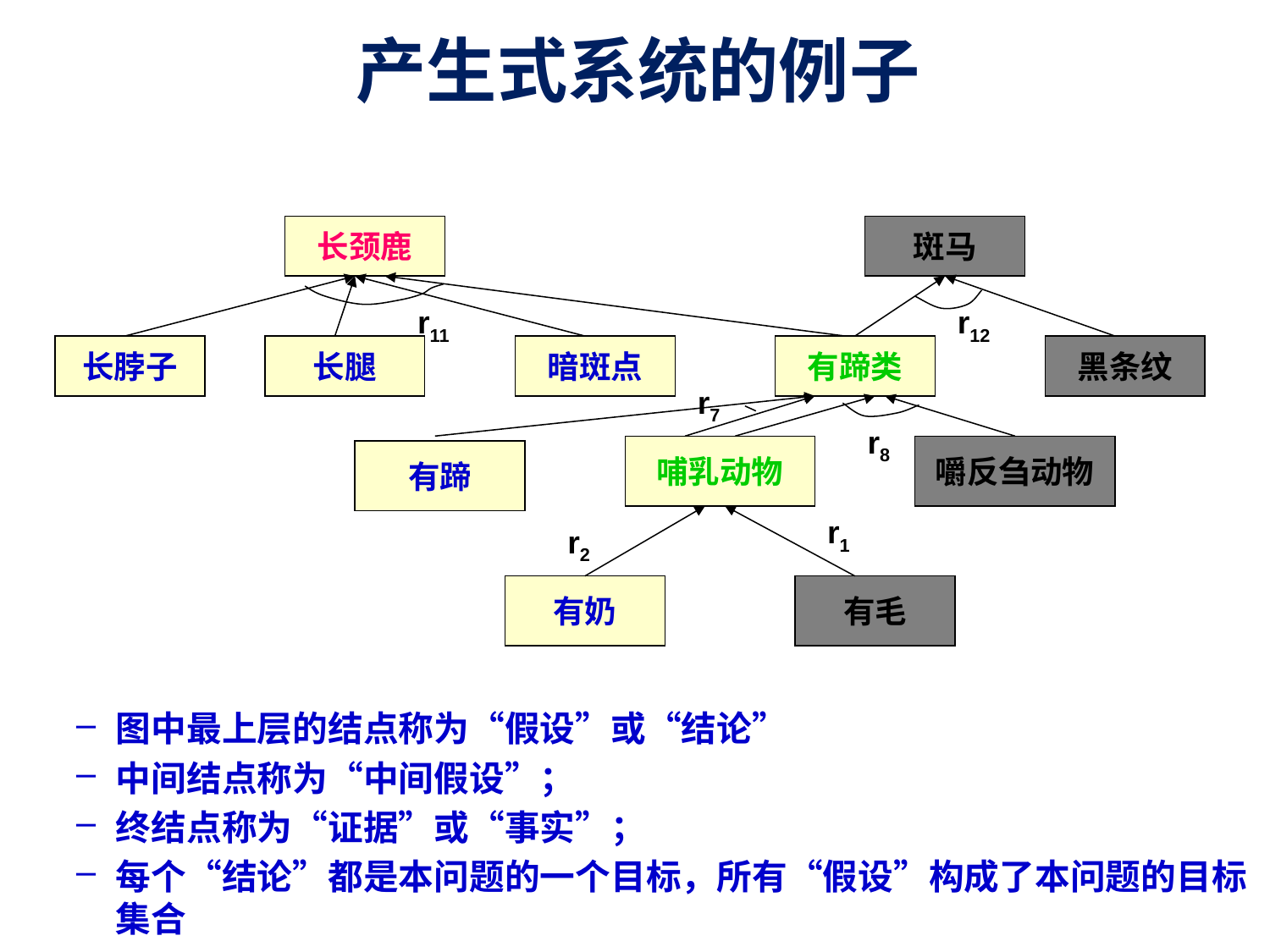

# 产生式系统的例子
长颈鹿
斑马

r11
r12
长脖子
长腿
暗斑点
有蹄类
黑条纹
r7

r8
哺乳动物
嚼反刍动物
有蹄

r1
r2
有奶
有毛

图中最上层的结点称为“假设”或“结论”
中间结点称为“中间假设”；
终结点称为“证据”或“事实”；
每个“结论”都是本问题的一个目标，所有“假设”构成了本问题的目标集合